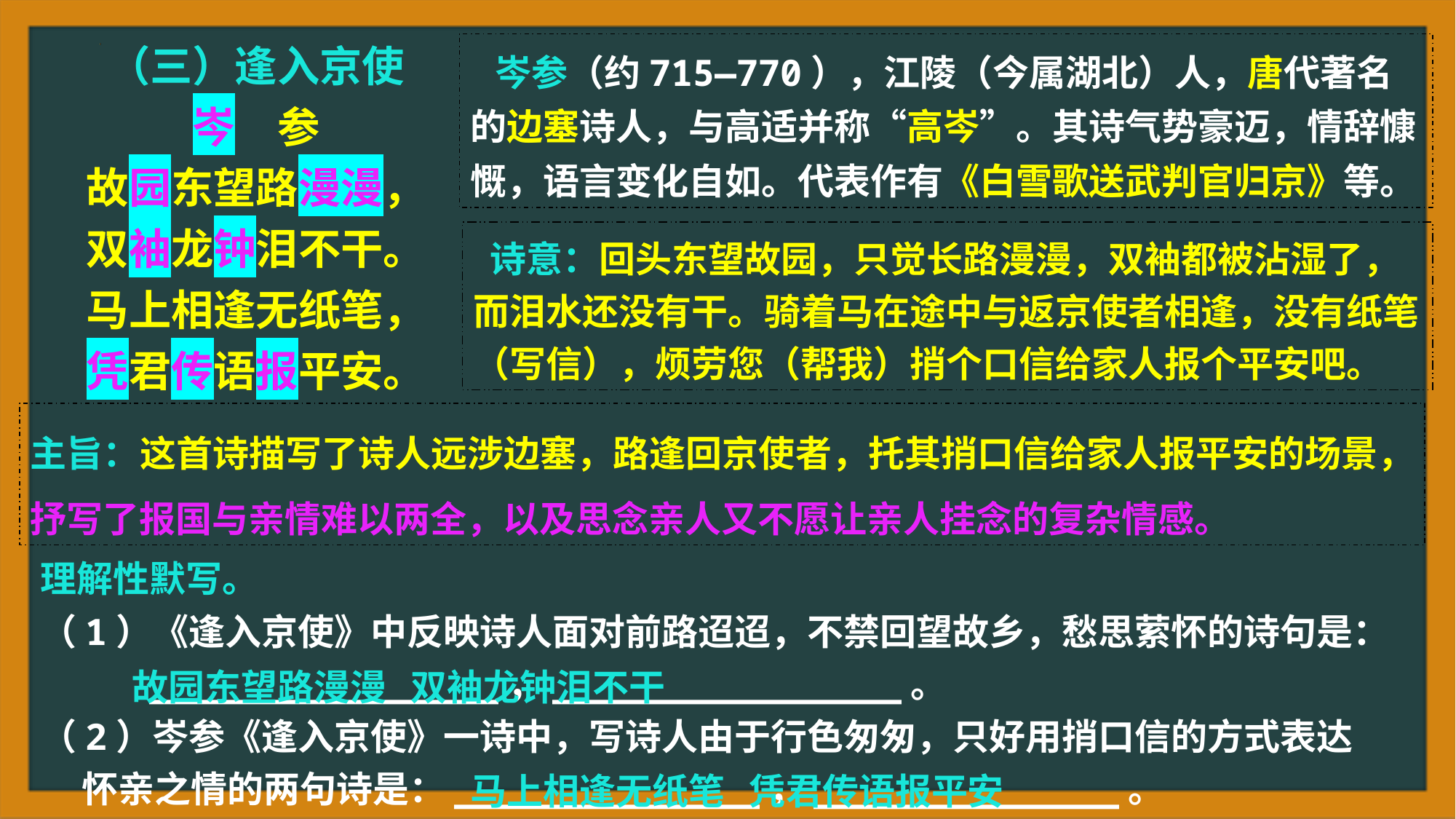

（三）逢入京使
岑　参
故园东望路漫漫，
双袖龙钟泪不干。
马上相逢无纸笔，
凭君传语报平安。
  岑参（约715—770），江陵（今属湖北）人，唐代著名的边塞诗人，与高适并称“高岑”。其诗气势豪迈，情辞慷慨，语言变化自如。代表作有《白雪歌送武判官归京》等。
 诗意：回头东望故园，只觉长路漫漫，双袖都被沾湿了，而泪水还没有干。骑着马在途中与返京使者相逢，没有纸笔（写信），烦劳您（帮我）捎个口信给家人报个平安吧。
主旨：这首诗描写了诗人远涉边塞，路逢回京使者，托其捎口信给家人报平安的场景，抒写了报国与亲情难以两全，以及思念亲人又不愿让亲人挂念的复杂情感。
理解性默写。
（1）《逢入京使》中反映诗人面对前路迢迢，不禁回望故乡，愁思萦怀的诗句是：
     ________________，________________。
（2）岑参《逢入京使》一诗中，写诗人由于行色匆匆，只好用捎口信的方式表达
    怀亲之情的两句诗是：______________，______________。
故园东望路漫漫   双袖龙钟泪不干
马上相逢无纸笔   凭君传语报平安